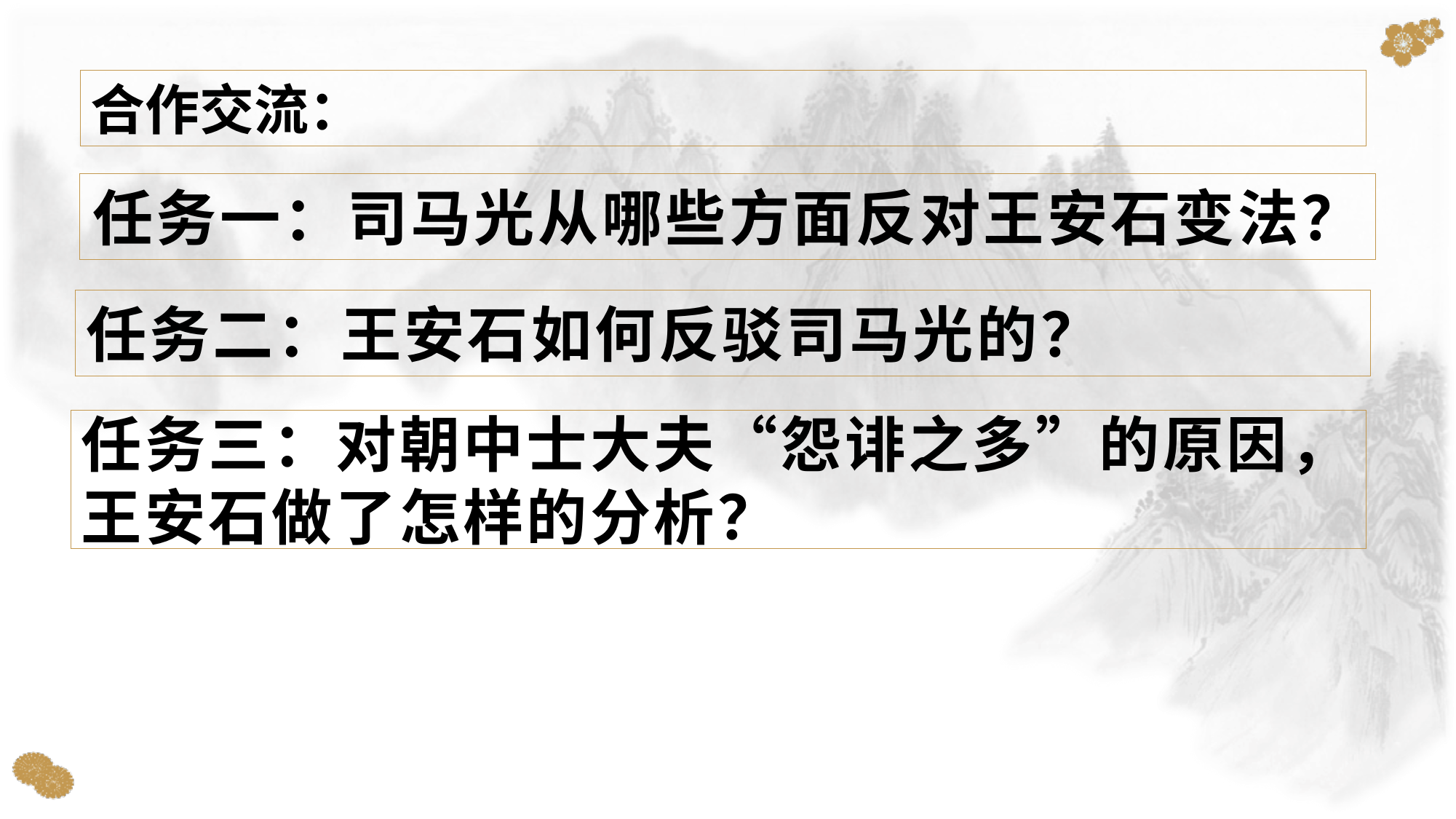

合作交流：
# 任务一：司马光从哪些方面反对王安石变法？
任务二：王安石如何反驳司马光的？
任务三：对朝中士大夫“怨诽之多”的原因，王安石做了怎样的分析？